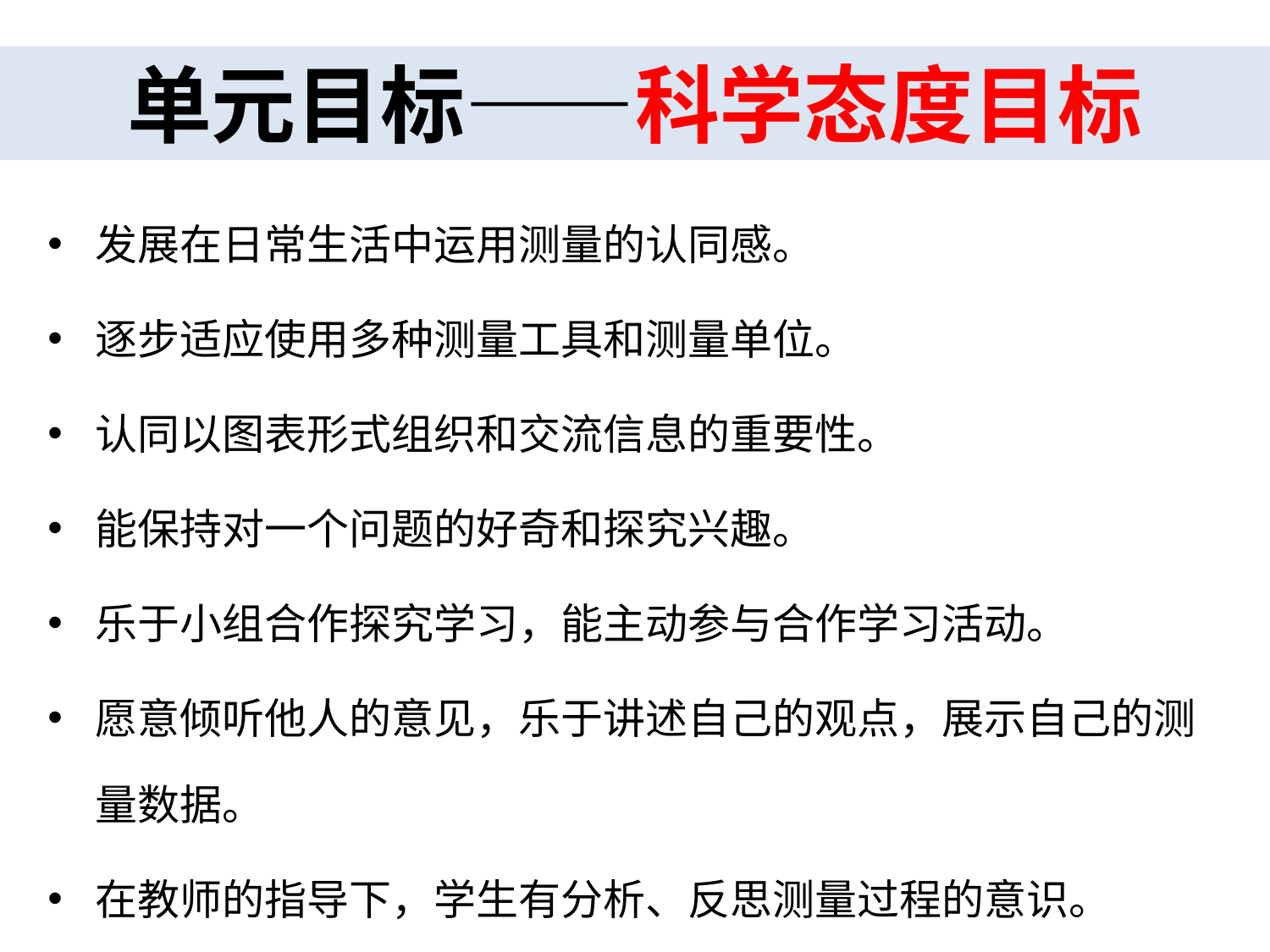

单元目标——科学态度目标
发展在日常生活中运用测量的认同感。
逐步适应使用多种测量工具和测量单位。
认同以图表形式组织和交流信息的重要性。
能保持对一个问题的好奇和探究兴趣。
乐于小组合作探究学习，能主动参与合作学习活动。
愿意倾听他人的意见，乐于讲述自己的观点，展示自己的测量数据。
在教师的指导下，学生有分析、反思测量过程的意识。